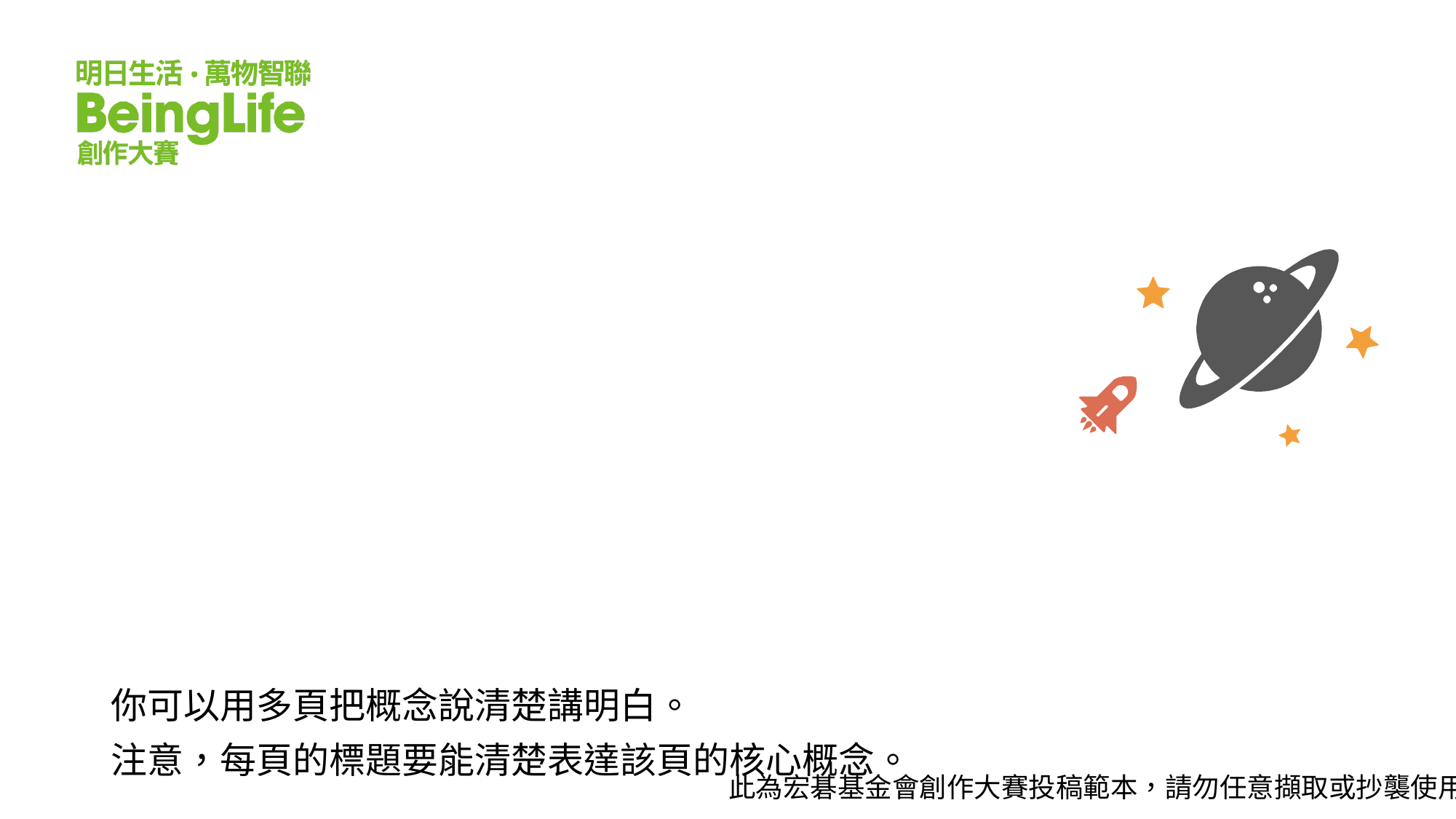

你可以用多頁把概念說清楚講明白。
注意，每頁的標題要能清楚表達該頁的核心概念。